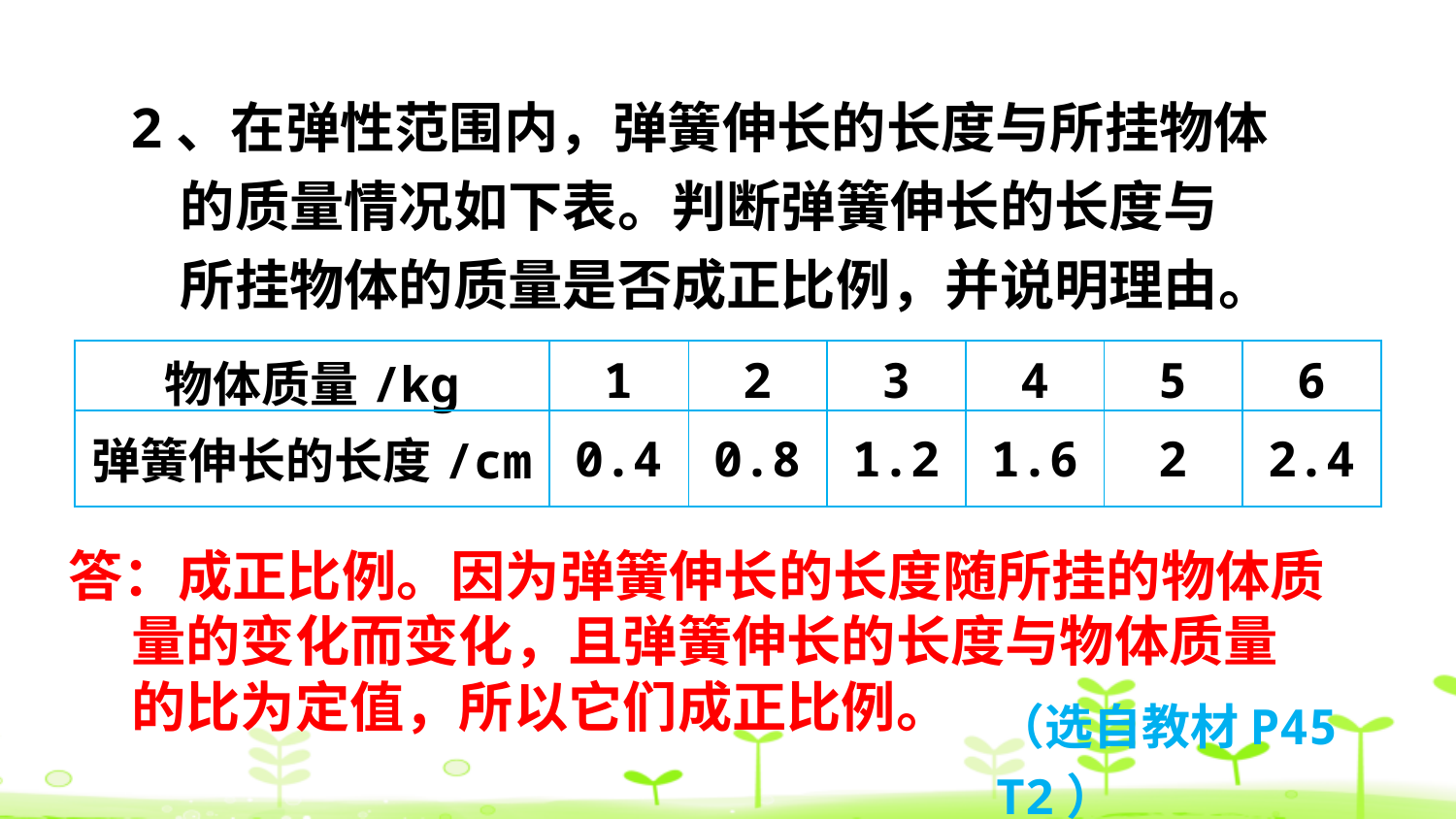

2、在弹性范围内，弹簧伸长的长度与所挂物体
   的质量情况如下表。判断弹簧伸长的长度与
   所挂物体的质量是否成正比例，并说明理由。
| 物体质量/kg | 1 | 2 | 3 | 4 | 5 | 6 |
| --- | --- | --- | --- | --- | --- | --- |
| 弹簧伸长的长度/cm | 0.4 | 0.8 | 1.2 | 1.6 | 2 | 2.4 |
答：成正比例。因为弹簧伸长的长度随所挂的物体质
    量的变化而变化，且弹簧伸长的长度与物体质量
    的比为定值，所以它们成正比例。
（选自教材P45 T2）